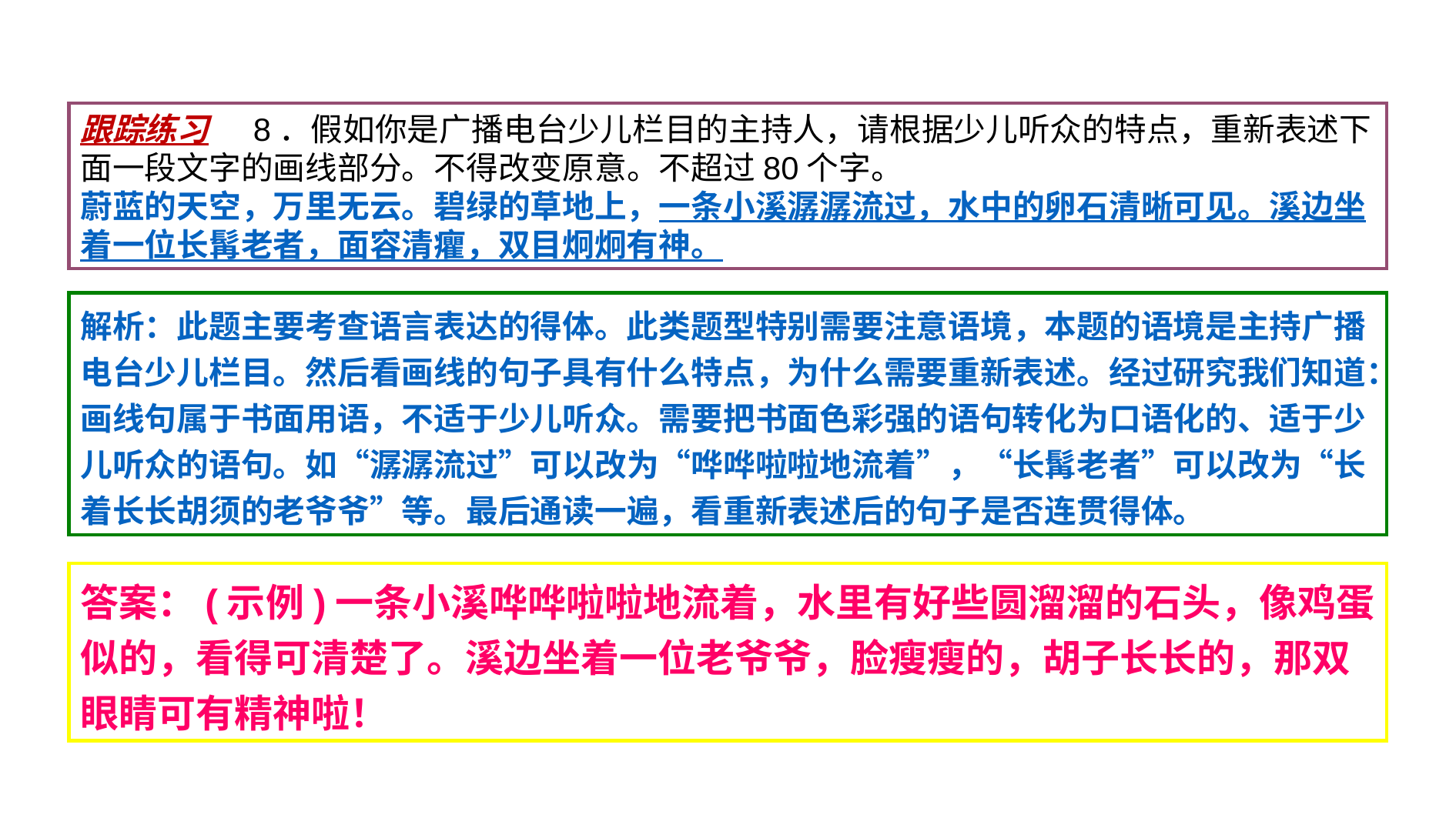

跟踪练习     8．假如你是广播电台少儿栏目的主持人，请根据少儿听众的特点，重新表述下面一段文字的画线部分。不得改变原意。不超过80个字。
蔚蓝的天空，万里无云。碧绿的草地上，一条小溪潺潺流过，水中的卵石清晰可见。溪边坐着一位长髯老者，面容清癯，双目炯炯有神。
解析：此题主要考查语言表达的得体。此类题型特别需要注意语境，本题的语境是主持广播电台少儿栏目。然后看画线的句子具有什么特点，为什么需要重新表述。经过研究我们知道：画线句属于书面用语，不适于少儿听众。需要把书面色彩强的语句转化为口语化的、适于少儿听众的语句。如“潺潺流过”可以改为“哗哗啦啦地流着”，“长髯老者”可以改为“长着长长胡须的老爷爷”等。最后通读一遍，看重新表述后的句子是否连贯得体。
答案：(示例)一条小溪哗哗啦啦地流着，水里有好些圆溜溜的石头，像鸡蛋似的，看得可清楚了。溪边坐着一位老爷爷，脸瘦瘦的，胡子长长的，那双眼睛可有精神啦！